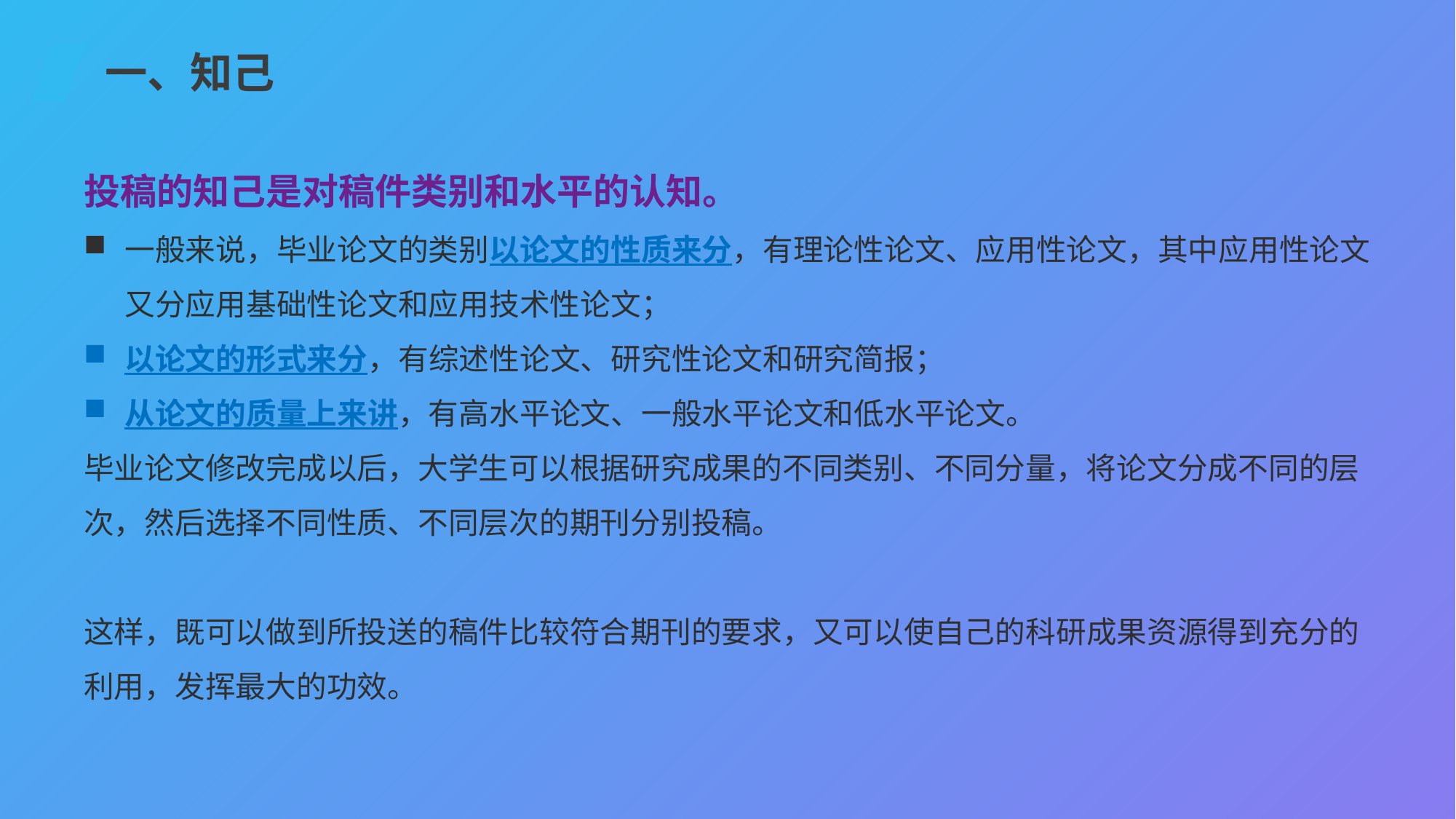

一、知己
投稿的知己是对稿件类别和水平的认知。
一般来说，毕业论文的类别以论文的性质来分，有理论性论文、应用性论文，其中应用性论文又分应用基础性论文和应用技术性论文；
以论文的形式来分，有综述性论文、研究性论文和研究简报；
从论文的质量上来讲，有高水平论文、一般水平论文和低水平论文。
毕业论文修改完成以后，大学生可以根据研究成果的不同类别、不同分量，将论文分成不同的层次，然后选择不同性质、不同层次的期刊分别投稿。

这样，既可以做到所投送的稿件比较符合期刊的要求，又可以使自己的科研成果资源得到充分的利用，发挥最大的功效。